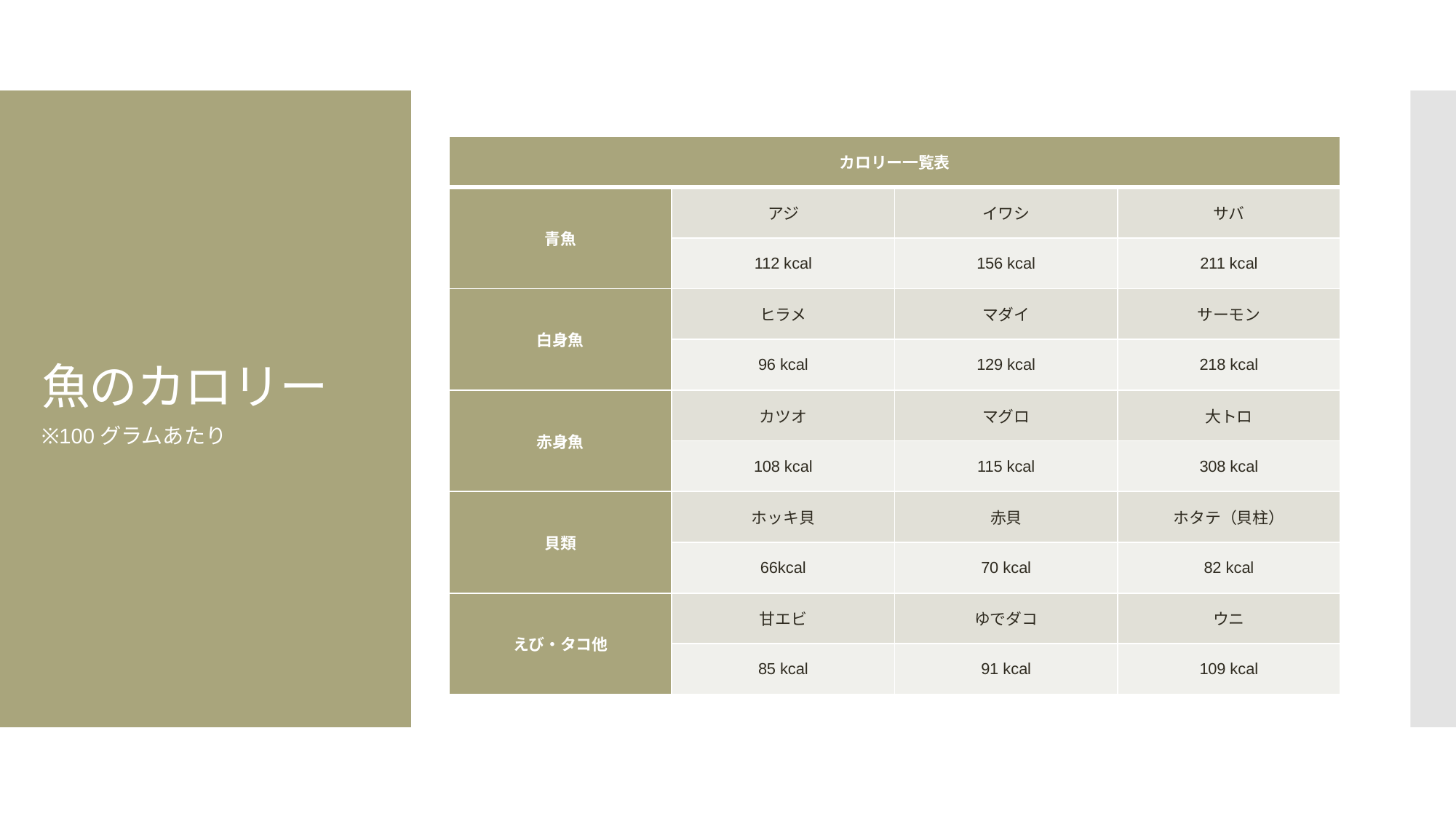

| カロリー一覧表 |  |  |  |
| --- | --- | --- | --- |
| 青魚 | アジ | イワシ | サバ |
|  | 112 kcal | 156 kcal | 211 kcal |
| 白身魚 | ヒラメ | マダイ | サーモン |
|  | 96 kcal | 129 kcal | 218 kcal |
| 赤身魚 | カツオ | マグロ | 大トロ |
|  | 108 kcal | 115 kcal | 308 kcal |
| 貝類 | ホッキ貝 | 赤貝 | ホタテ（貝柱） |
|  | 66kcal | 70 kcal | 82 kcal |
| えび・タコ他 | 甘エビ | ゆでダコ | ウニ |
|  | 85 kcal | 91 kcal | 109 kcal |
# 魚のカロリー
※100グラムあたり